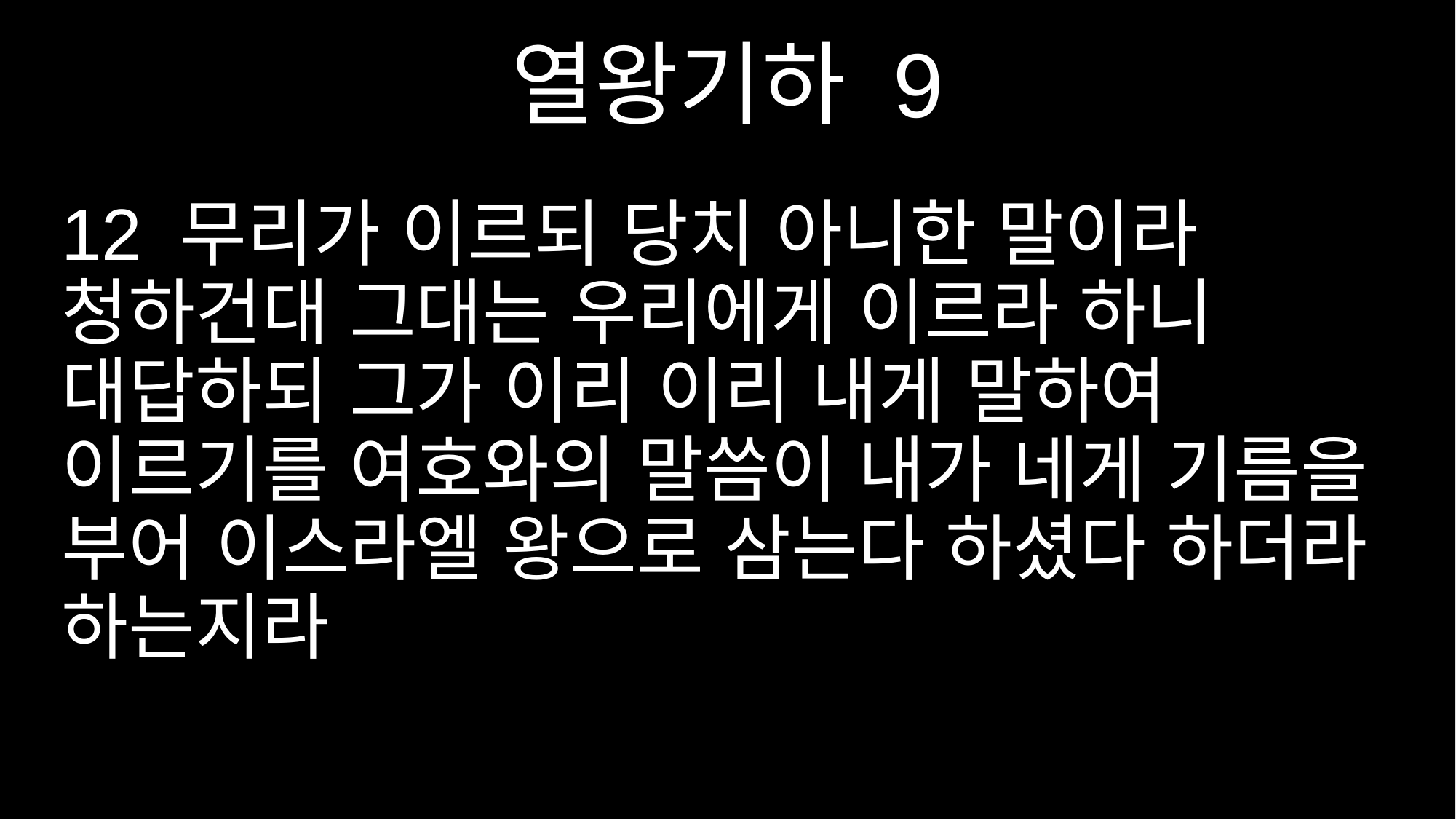

열왕기하 9
12 무리가 이르되 당치 아니한 말이라 청하건대 그대는 우리에게 이르라 하니 대답하되 그가 이리 이리 내게 말하여 이르기를 여호와의 말씀이 내가 네게 기름을 부어 이스라엘 왕으로 삼는다 하셨다 하더라 하는지라